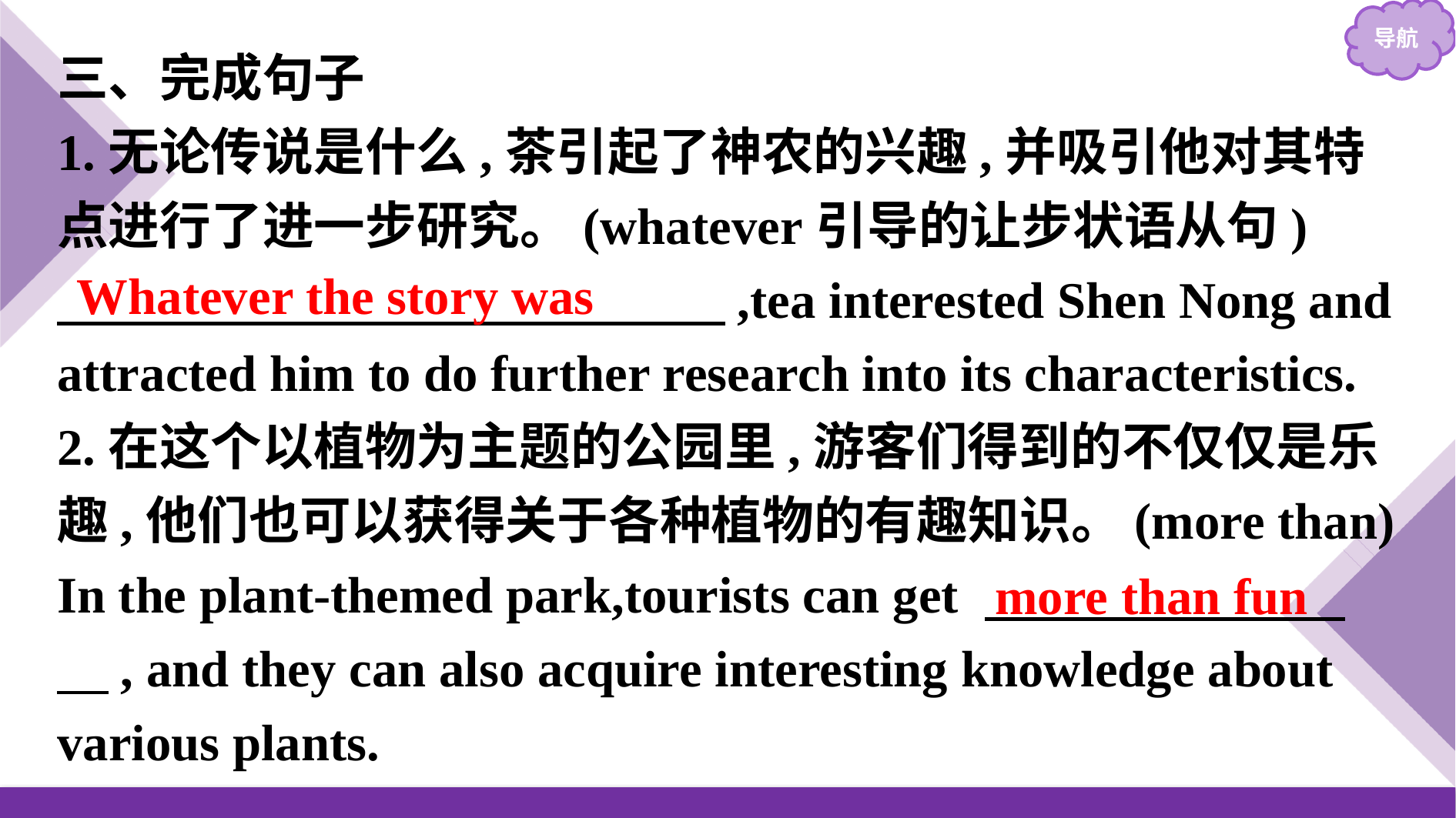

三、完成句子
1.无论传说是什么,茶引起了神农的兴趣,并吸引他对其特点进行了进一步研究。(whatever引导的让步状语从句)
　　　　　　　　　　　　　,tea interested Shen Nong and attracted him to do further research into its characteristics.
2.在这个以植物为主题的公园里,游客们得到的不仅仅是乐趣,他们也可以获得关于各种植物的有趣知识。(more than)
In the plant-themed park,tourists can get 　　　　　　　　, and they can also acquire interesting knowledge about various plants.
Whatever the story was
more than fun